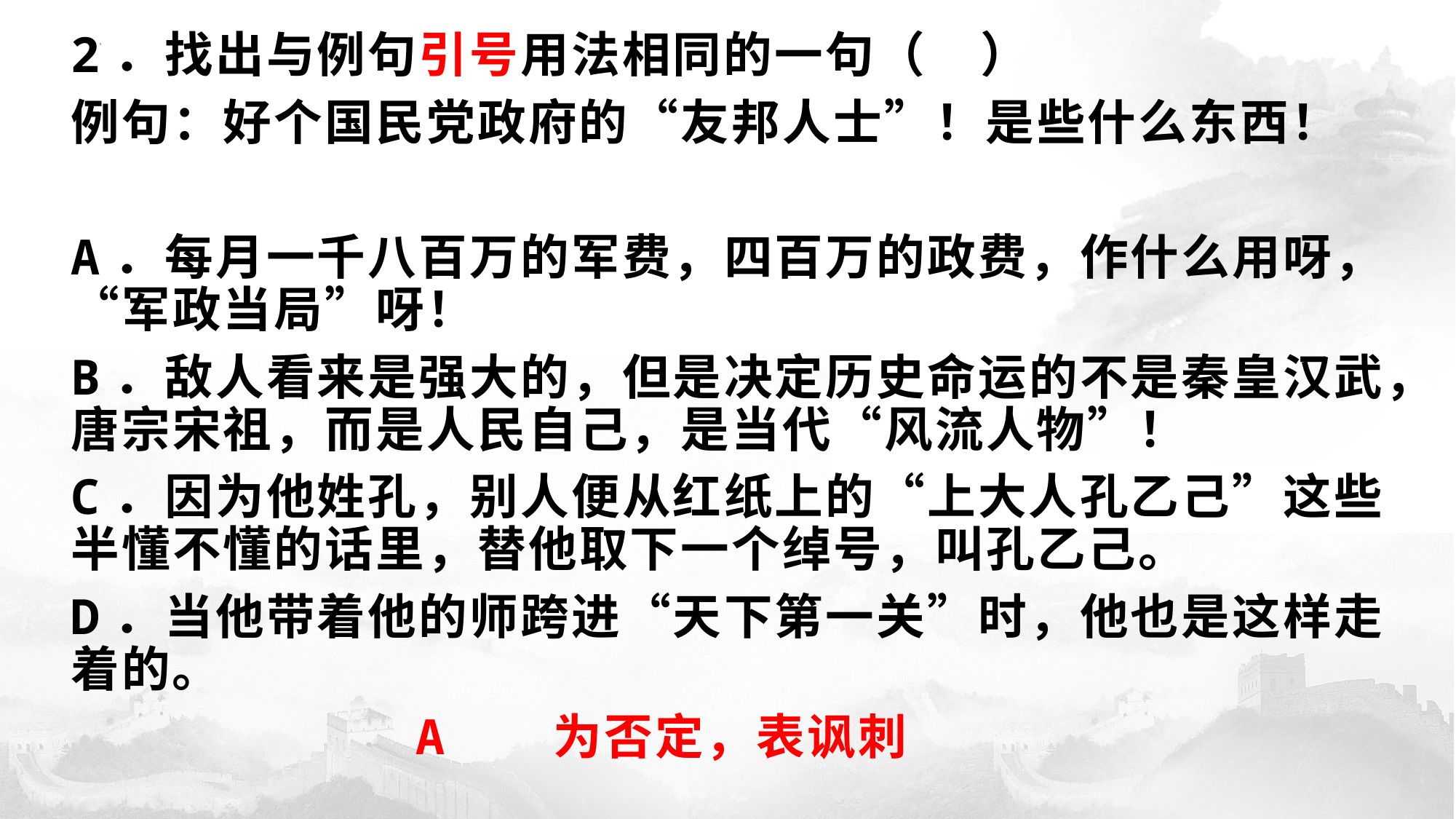

2．找出与例句引号用法相同的一句（    ）
例句：好个国民党政府的“友邦人士”！是些什么东西！

A．每月一千八百万的军费，四百万的政费，作什么用呀，“军政当局”呀！
B．敌人看来是强大的，但是决定历史命运的不是秦皇汉武，唐宗宋祖，而是人民自己，是当代“风流人物”！
C．因为他姓孔，别人便从红纸上的“上大人孔乙己”这些半懂不懂的话里，替他取下一个绰号，叫孔乙己。
D．当他带着他的师跨进“天下第一关”时，他也是这样走着的。
           A   为否定，表讽刺